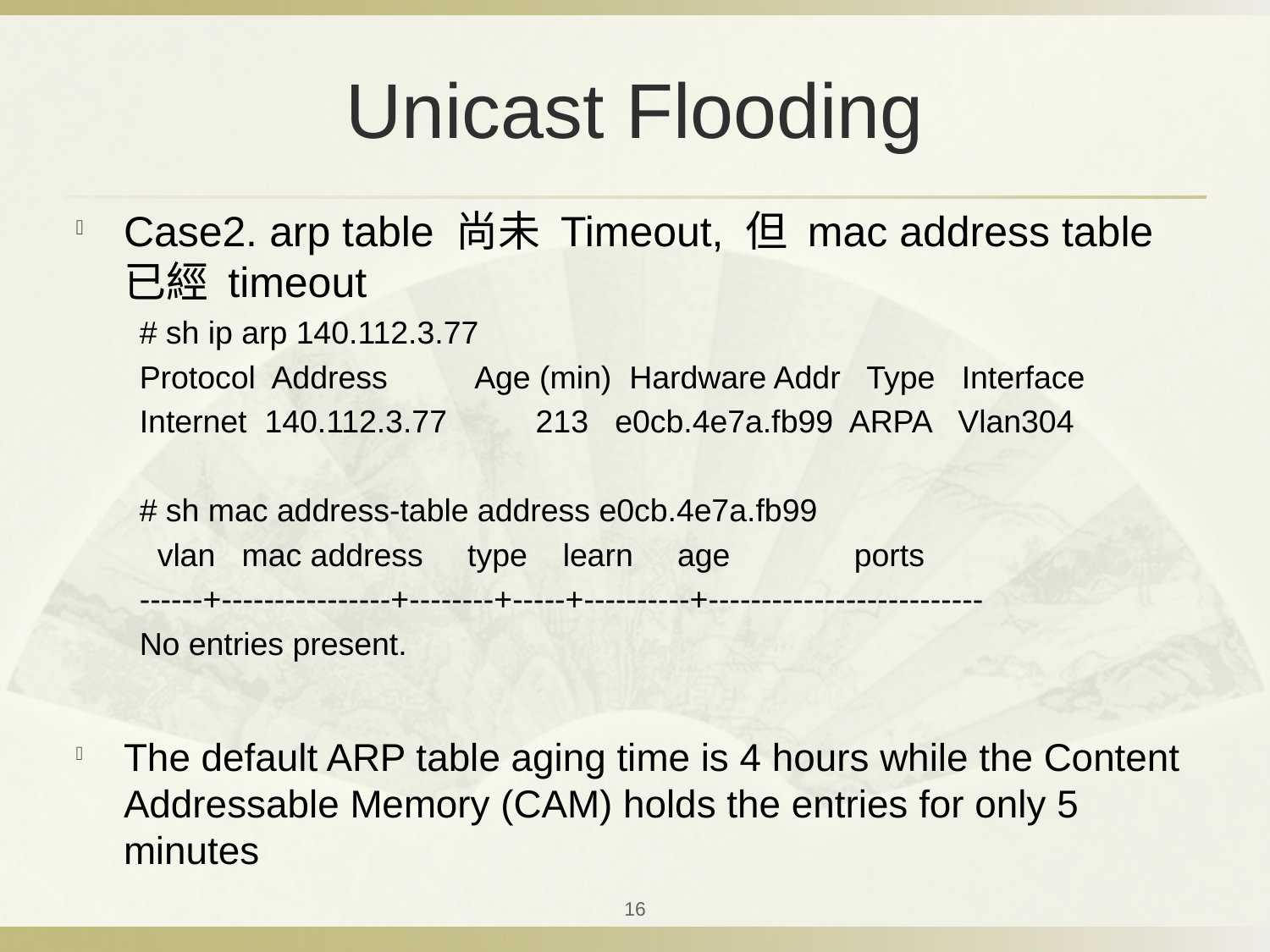

# Unicast Flooding
Case2. arp table 尚未 Timeout, 但 mac address table 已經 timeout
# sh ip arp 140.112.3.77
Protocol  Address          Age (min)  Hardware Addr   Type   Interface
Internet  140.112.3.77          213   e0cb.4e7a.fb99  ARPA   Vlan304

# sh mac address-table address e0cb.4e7a.fb99
  vlan   mac address     type    learn     age              ports
------+----------------+--------+-----+----------+--------------------------
No entries present.

The default ARP table aging time is 4 hours while the Content Addressable Memory (CAM) holds the entries for only 5 minutes

16